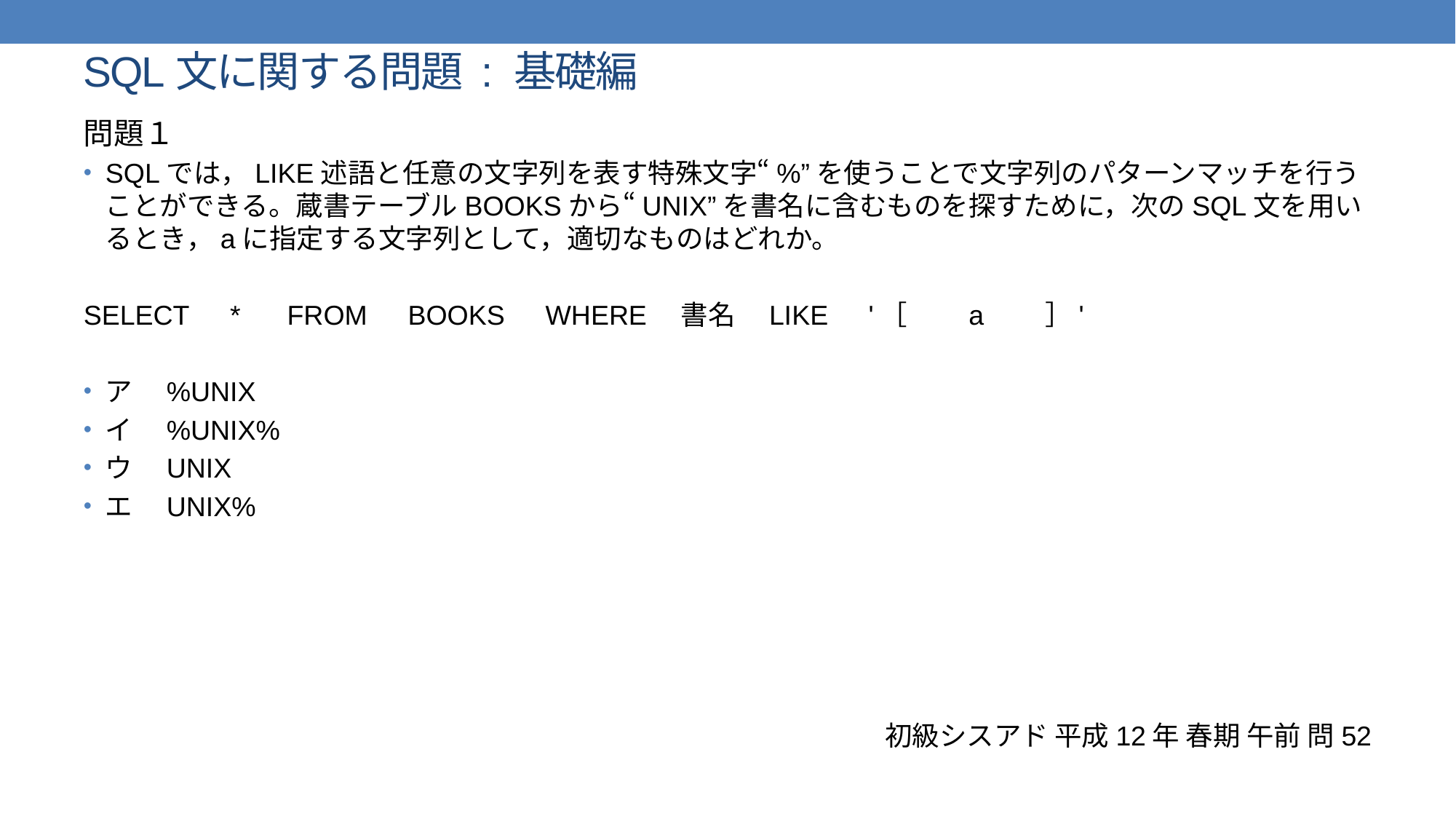

# SQL文に関する問題 : 基礎編
問題１
SQLでは，LIKE述語と任意の文字列を表す特殊文字“%”を使うことで文字列のパターンマッチを行うことができる。蔵書テーブルBOOKSから“UNIX”を書名に含むものを探すために，次のSQL文を用いるとき，aに指定する文字列として，適切なものはどれか。

SELECT　*　 FROM　BOOKS　WHERE　書名　LIKE　'［　　a　　］'

ア　%UNIX
イ　%UNIX%
ウ　UNIX
エ　UNIX%

初級シスアド 平成12年 春期 午前 問52